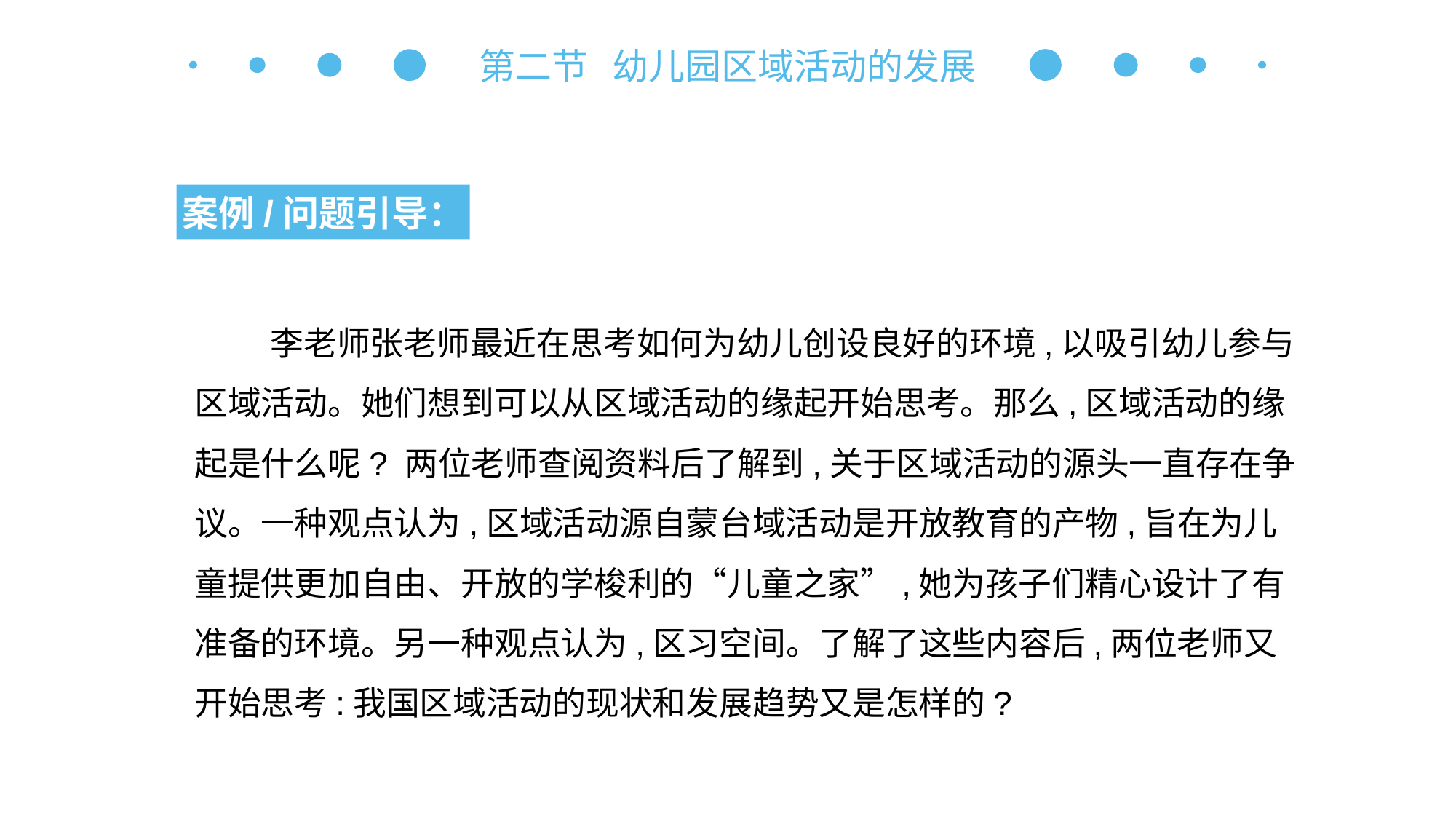

第二节   幼儿园区域活动的发展

案例/问题引导：
李老师张老师最近在思考如何为幼儿创设良好的环境,以吸引幼儿参与区域活动。她们想到可以从区域活动的缘起开始思考。那么,区域活动的缘起是什么呢? 两位老师查阅资料后了解到,关于区域活动的源头一直存在争议。一种观点认为,区域活动源自蒙台域活动是开放教育的产物,旨在为儿童提供更加自由、开放的学梭利的“儿童之家”,她为孩子们精心设计了有准备的环境。另一种观点认为,区习空间。了解了这些内容后,两位老师又开始思考:我国区域活动的现状和发展趋势又是怎样的?